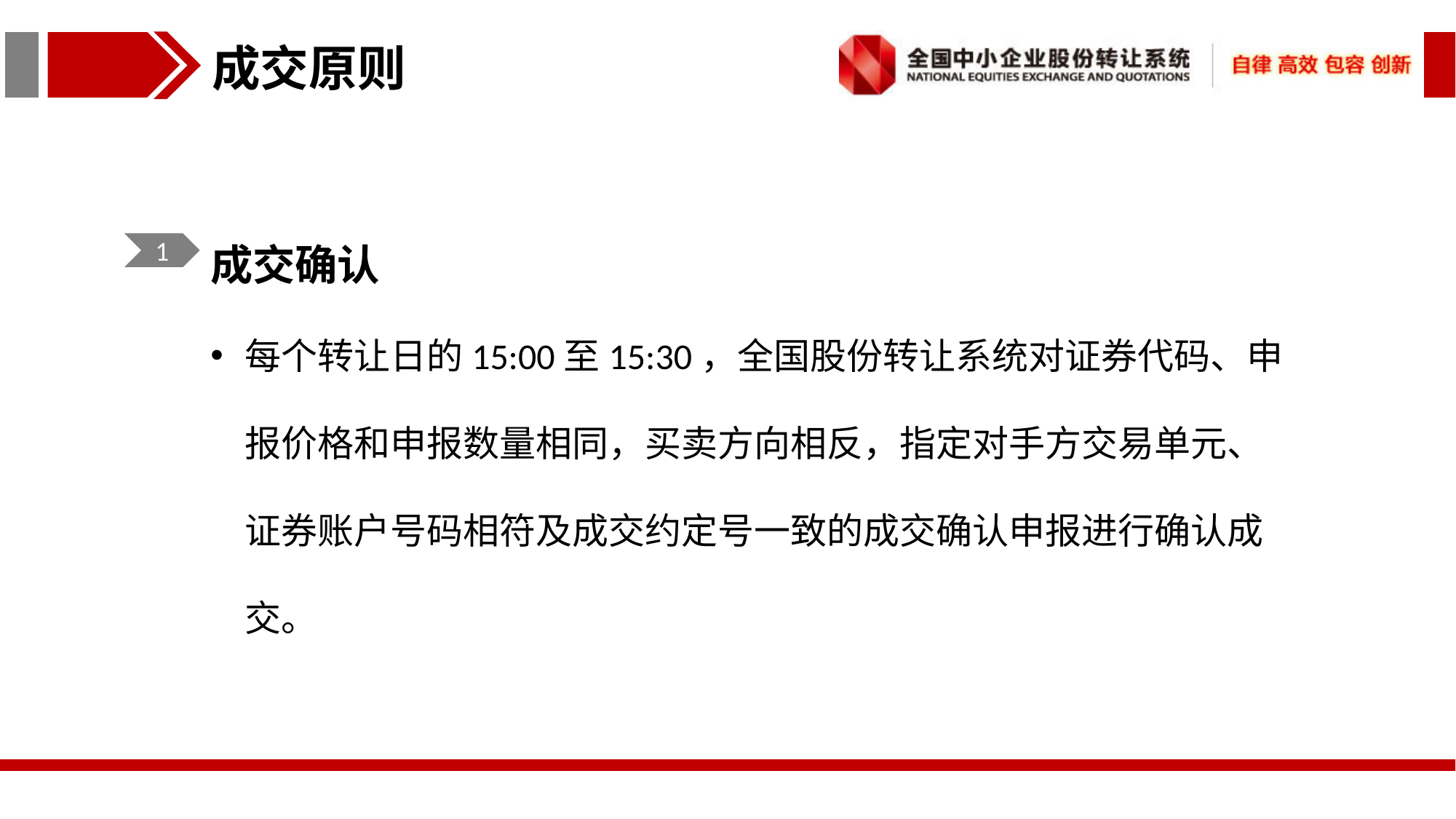

成交原则
成交确认
每个转让日的15:00至15:30，全国股份转让系统对证券代码、申报价格和申报数量相同，买卖方向相反，指定对手方交易单元、证券账户号码相符及成交约定号一致的成交确认申报进行确认成交。
1
67